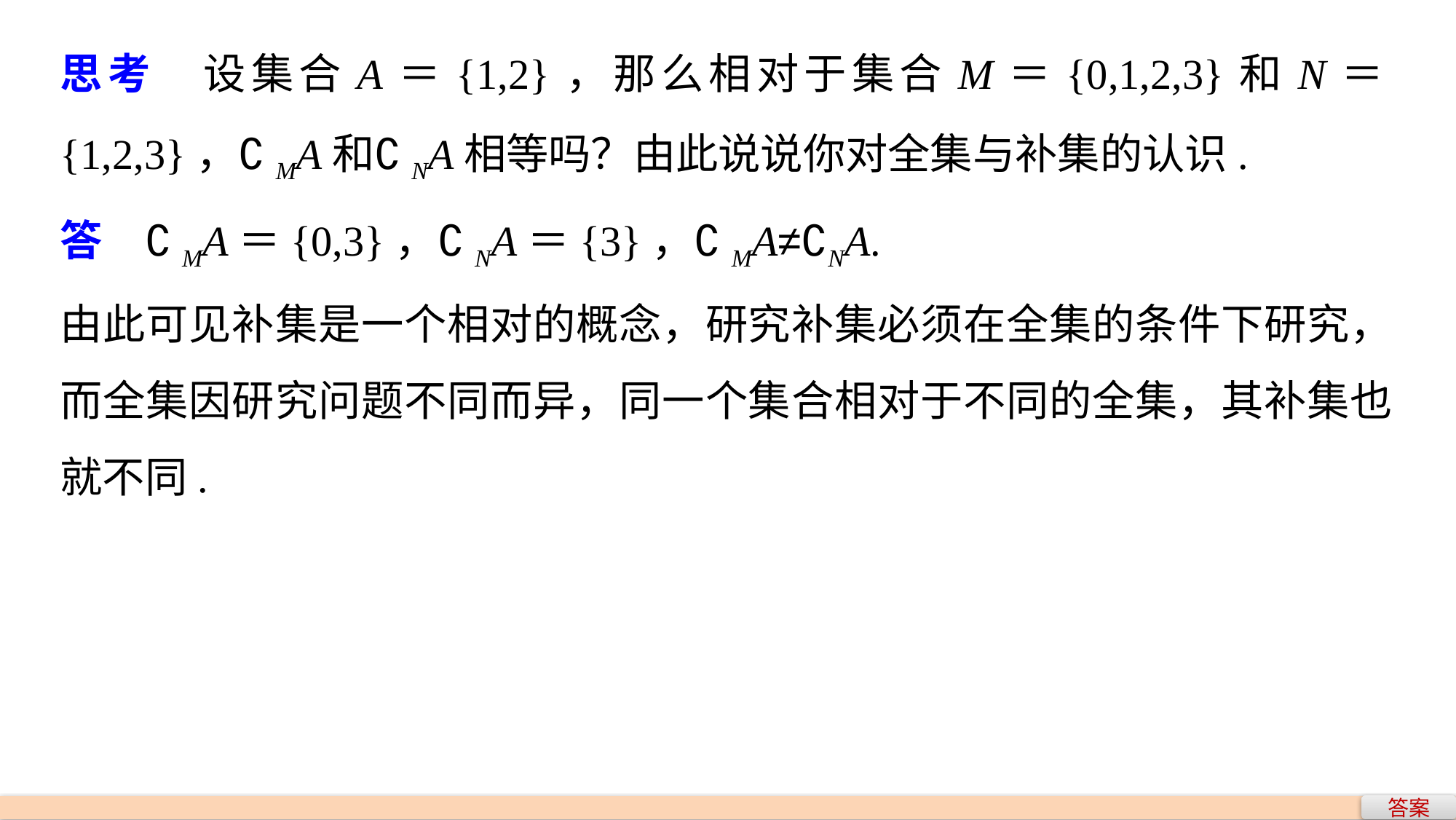

思考　设集合A＝{1,2}，那么相对于集合M＝{0,1,2,3}和N＝{1,2,3}，∁MA和∁NA相等吗？由此说说你对全集与补集的认识.
答　∁MA＝{0,3}，∁NA＝{3}，∁MA≠∁NA.
由此可见补集是一个相对的概念，研究补集必须在全集的条件下研究，而全集因研究问题不同而异，同一个集合相对于不同的全集，其补集也就不同.
答案